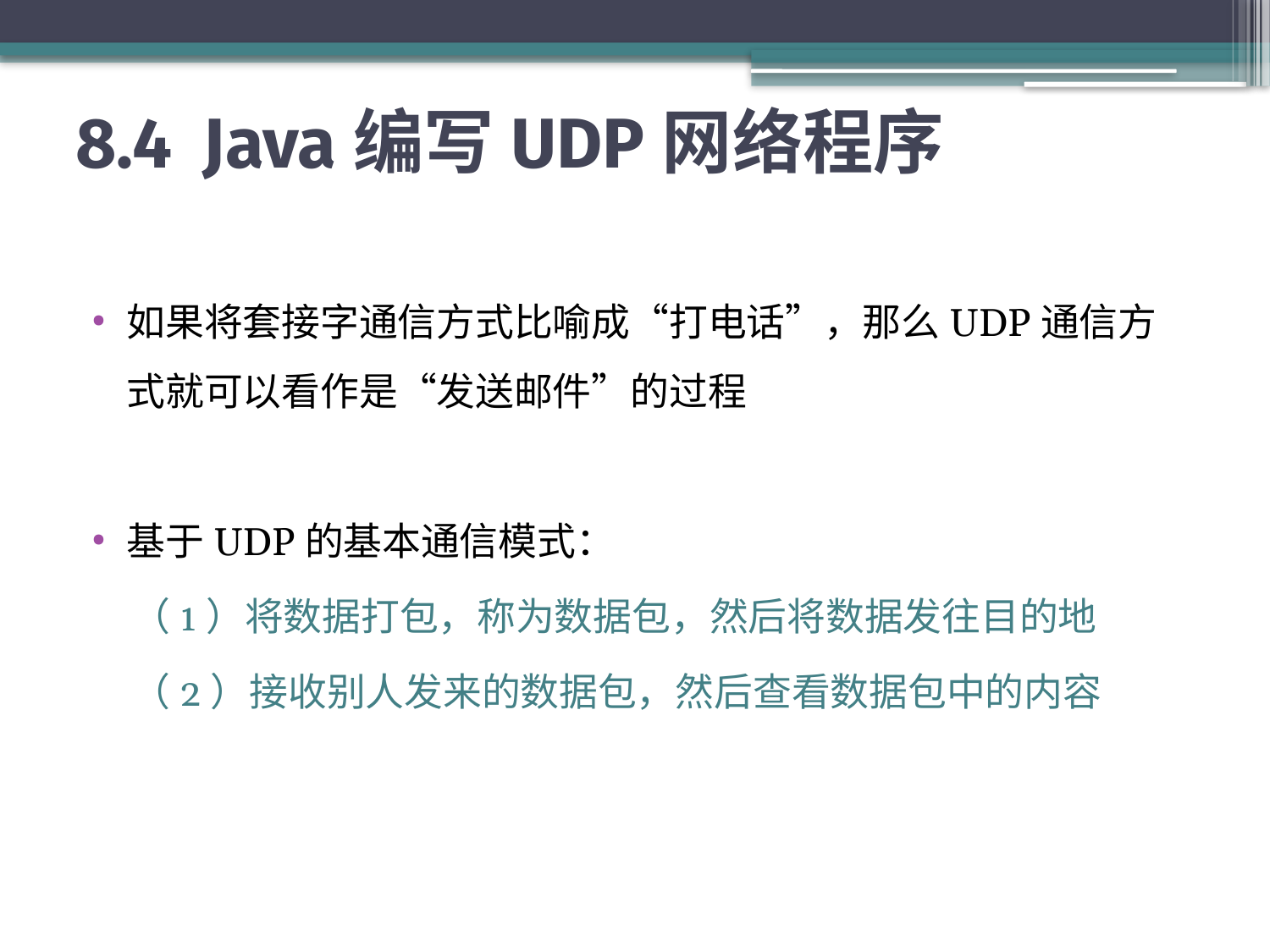

# 8.4	Java编写UDP网络程序

如果将套接字通信方式比喻成“打电话”，那么UDP通信方式就可以看作是“发送邮件”的过程

基于UDP的基本通信模式：
（1）将数据打包，称为数据包，然后将数据发往目的地
（2）接收别人发来的数据包，然后查看数据包中的内容